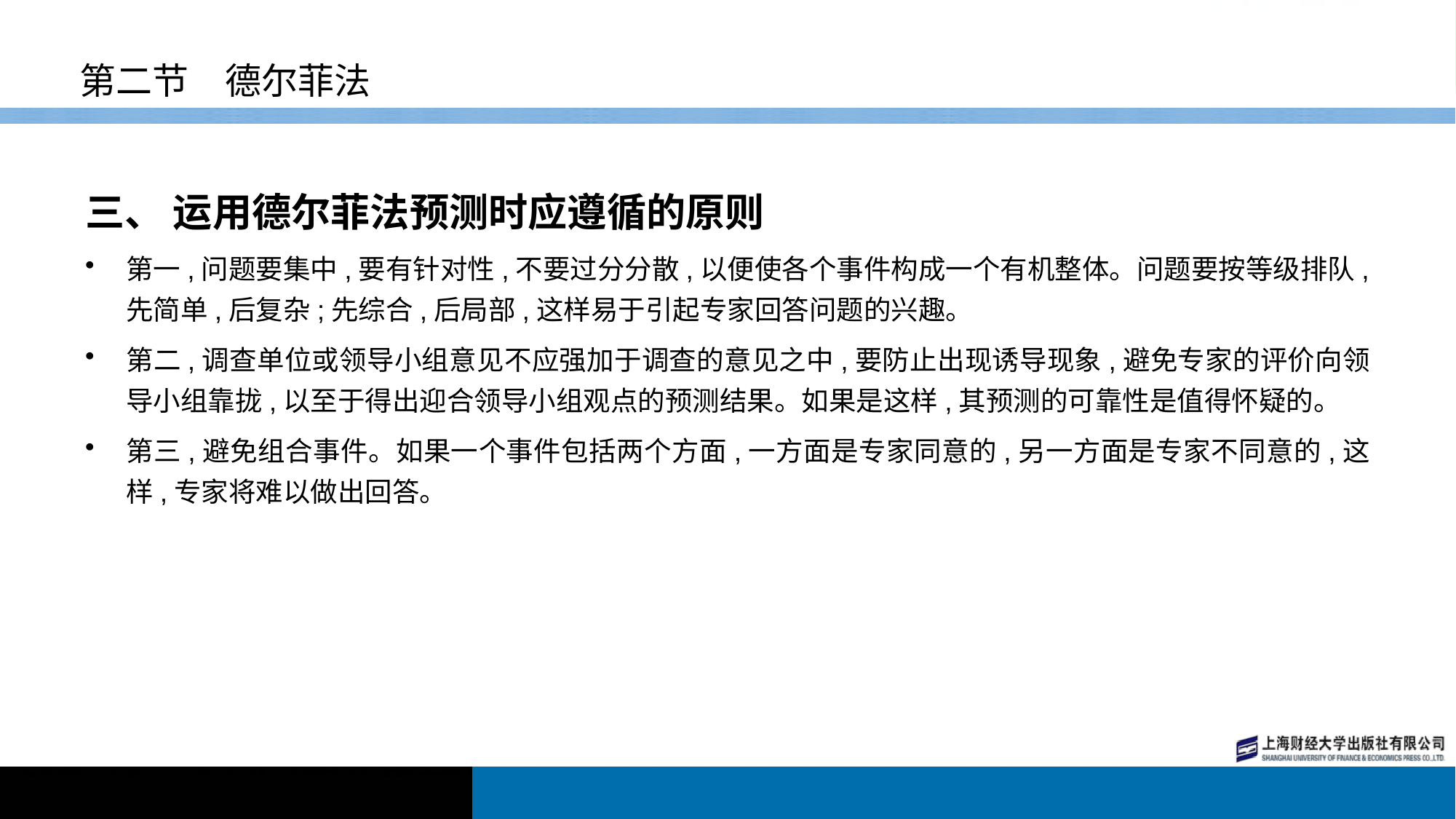

# 第二节　德尔菲法
三、 运用德尔菲法预测时应遵循的原则
第一,问题要集中,要有针对性,不要过分分散,以便使各个事件构成一个有机整体。问题要按等级排队,先简单,后复杂;先综合,后局部,这样易于引起专家回答问题的兴趣。
第二,调查单位或领导小组意见不应强加于调查的意见之中,要防止出现诱导现象,避免专家的评价向领导小组靠拢,以至于得出迎合领导小组观点的预测结果。如果是这样,其预测的可靠性是值得怀疑的。
第三,避免组合事件。如果一个事件包括两个方面,一方面是专家同意的,另一方面是专家不同意的,这样,专家将难以做出回答。
8